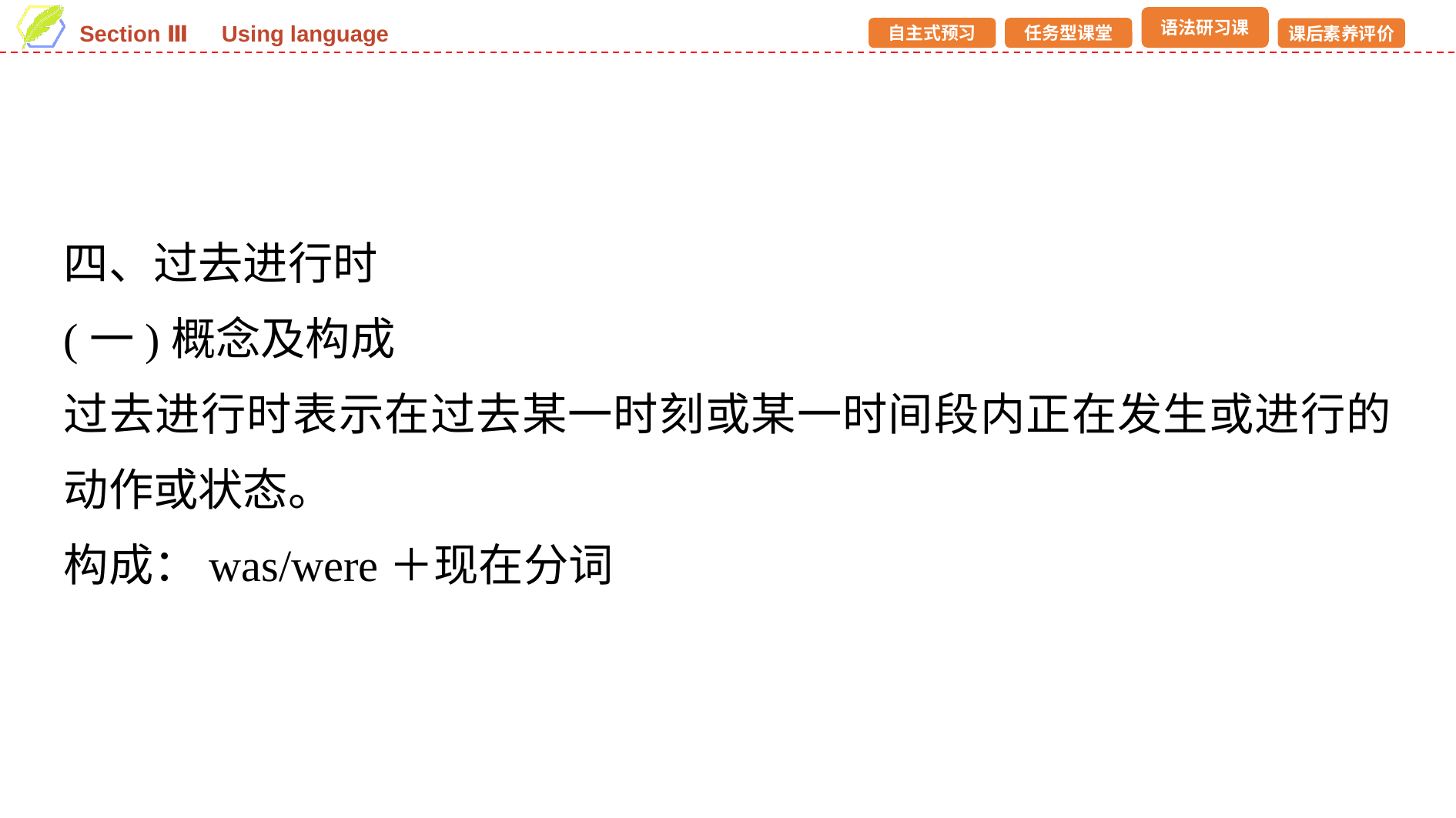

四、过去进行时
(一)概念及构成
过去进行时表示在过去某一时刻或某一时间段内正在发生或进行的动作或状态。
构成：was/were＋现在分词